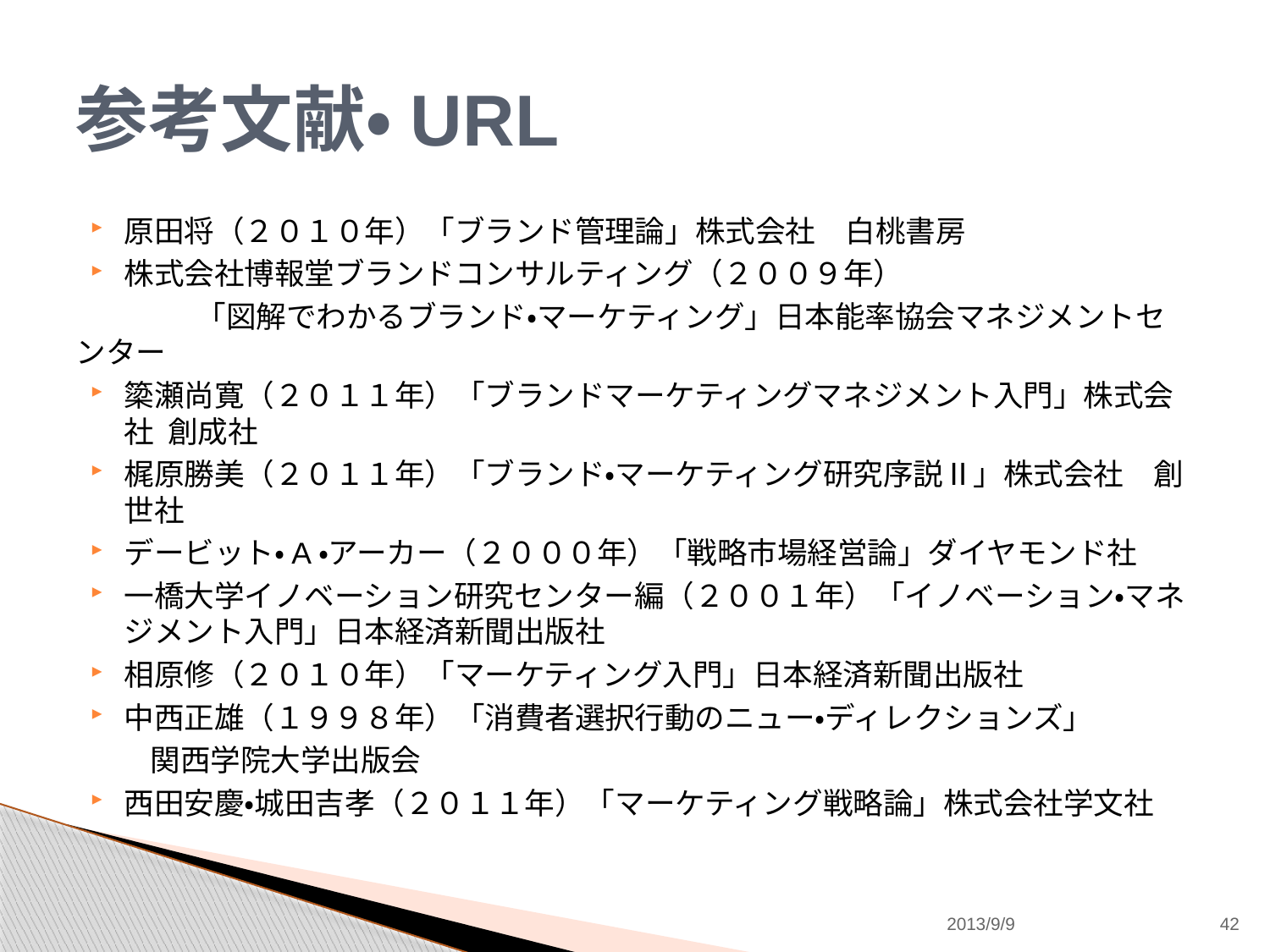

# 参考文献・URL
原田将（２０１０年）「ブランド管理論」株式会社　白桃書房
株式会社博報堂ブランドコンサルティング（２００９年）
　　　　「図解でわかるブランド・マーケティング」日本能率協会マネジメントセンター
簗瀬尚寛（２０１１年）「ブランドマーケティングマネジメント入門」株式会社  創成社
梶原勝美（２０１１年）「ブランド・マーケティング研究序説Ⅱ」株式会社　創世社
デービット・A・アーカー（２０００年）「戦略市場経営論」ダイヤモンド社
一橋大学イノベーション研究センター編（２００１年）「イノベーション・マネジメント入門」日本経済新聞出版社
相原修（２０１０年）「マーケティング入門」日本経済新聞出版社
中西正雄（１９９８年）「消費者選択行動のニュー・ディレクションズ」
　　関西学院大学出版会
西田安慶・城田吉孝（２０１１年）「マーケティング戦略論」株式会社学文社

2013/9/9
42